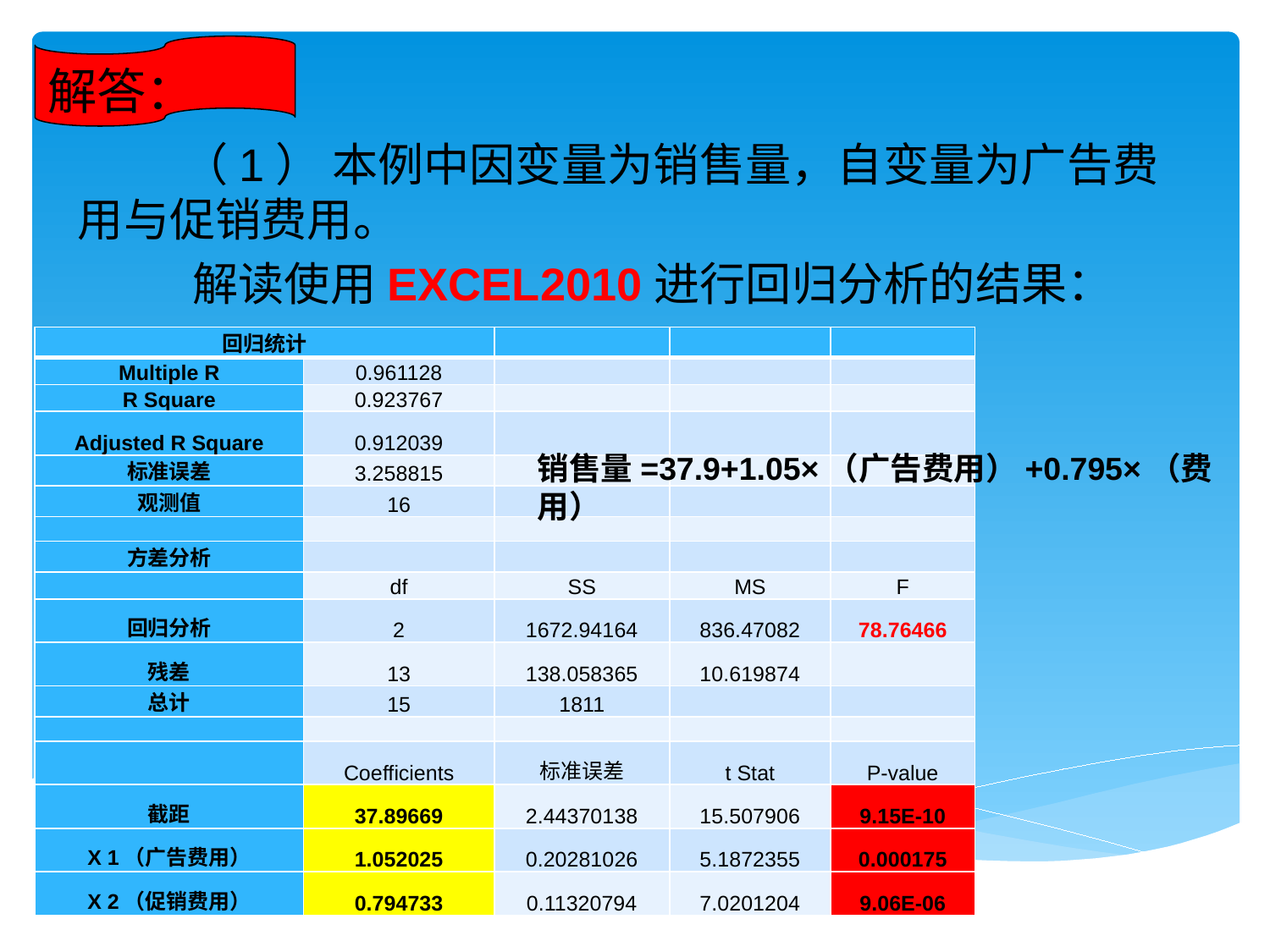

解答：
         （1） 本例中因变量为销售量，自变量为广告费用与促销费用。
          解读使用EXCEL2010进行回归分析的结果：

| 回归统计 |  |  |  |  |
| --- | --- | --- | --- | --- |
| Multiple R | 0.961128 |  |  |  |
| R Square | 0.923767 |  |  |  |
| Adjusted R Square | 0.912039 |  |  |  |
| 标准误差 | 3.258815 |  |  |  |
| 观测值 | 16 |  |  |  |
|  |  |  |  |  |
| 方差分析 |  |  |  |  |
|  | df | SS | MS | F |
| 回归分析 | 2 | 1672.94164 | 836.47082 | 78.76466 |
| 残差 | 13 | 138.058365 | 10.619874 |  |
| 总计 | 15 | 1811 |  |  |
|  |  |  |  |  |
|  | Coefficients | 标准误差 | t Stat | P-value |
| 截距 | 37.89669 | 2.44370138 | 15.507906 | 9.15E-10 |
| X 1（广告费用） | 1.052025 | 0.20281026 | 5.1872355 | 0.000175 |
| X 2（促销费用） | 0.794733 | 0.11320794 | 7.0201204 | 9.06E-06 |
销售量=37.9+1.05×（广告费用）+0.795×（费用）